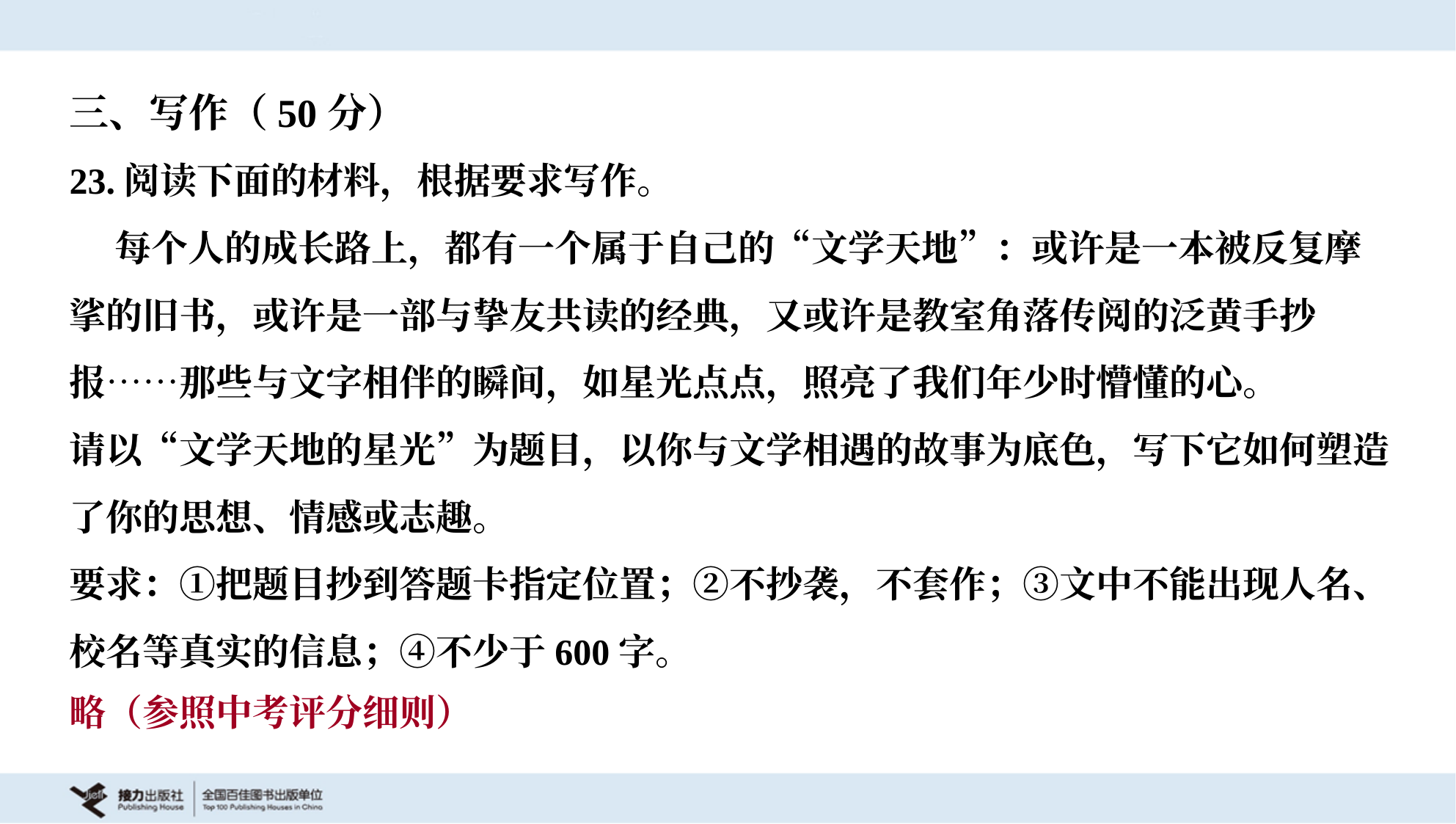

三、写作（50分）
23.阅读下面的材料，根据要求写作。
    每个人的成长路上，都有一个属于自己的“文学天地”：或许是一本被反复摩
挲的旧书，或许是一部与挚友共读的经典，又或许是教室角落传阅的泛黄手抄
报……那些与文字相伴的瞬间，如星光点点，照亮了我们年少时懵懂的心。
请以“文学天地的星光”为题目，以你与文学相遇的故事为底色，写下它如何塑造
了你的思想、情感或志趣。
要求：①把题目抄到答题卡指定位置；②不抄袭，不套作；③文中不能出现人名、
校名等真实的信息；④不少于600字。
略（参照中考评分细则）